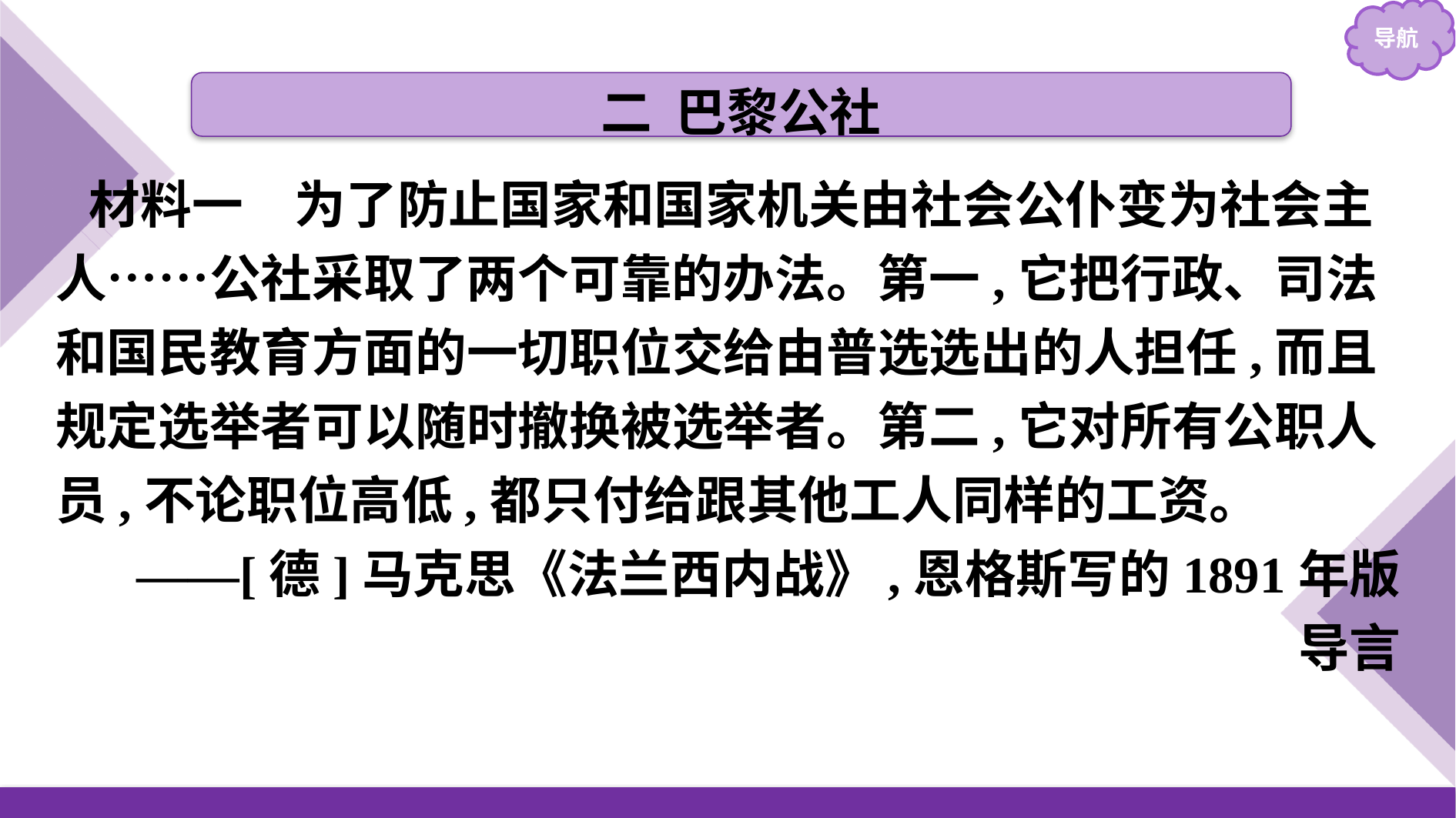

二  巴黎公社
材料一　为了防止国家和国家机关由社会公仆变为社会主人……公社采取了两个可靠的办法。第一,它把行政、司法和国民教育方面的一切职位交给由普选选出的人担任,而且规定选举者可以随时撤换被选举者。第二,它对所有公职人员,不论职位高低,都只付给跟其他工人同样的工资。
——[德]马克思《法兰西内战》,恩格斯写的1891年版导言